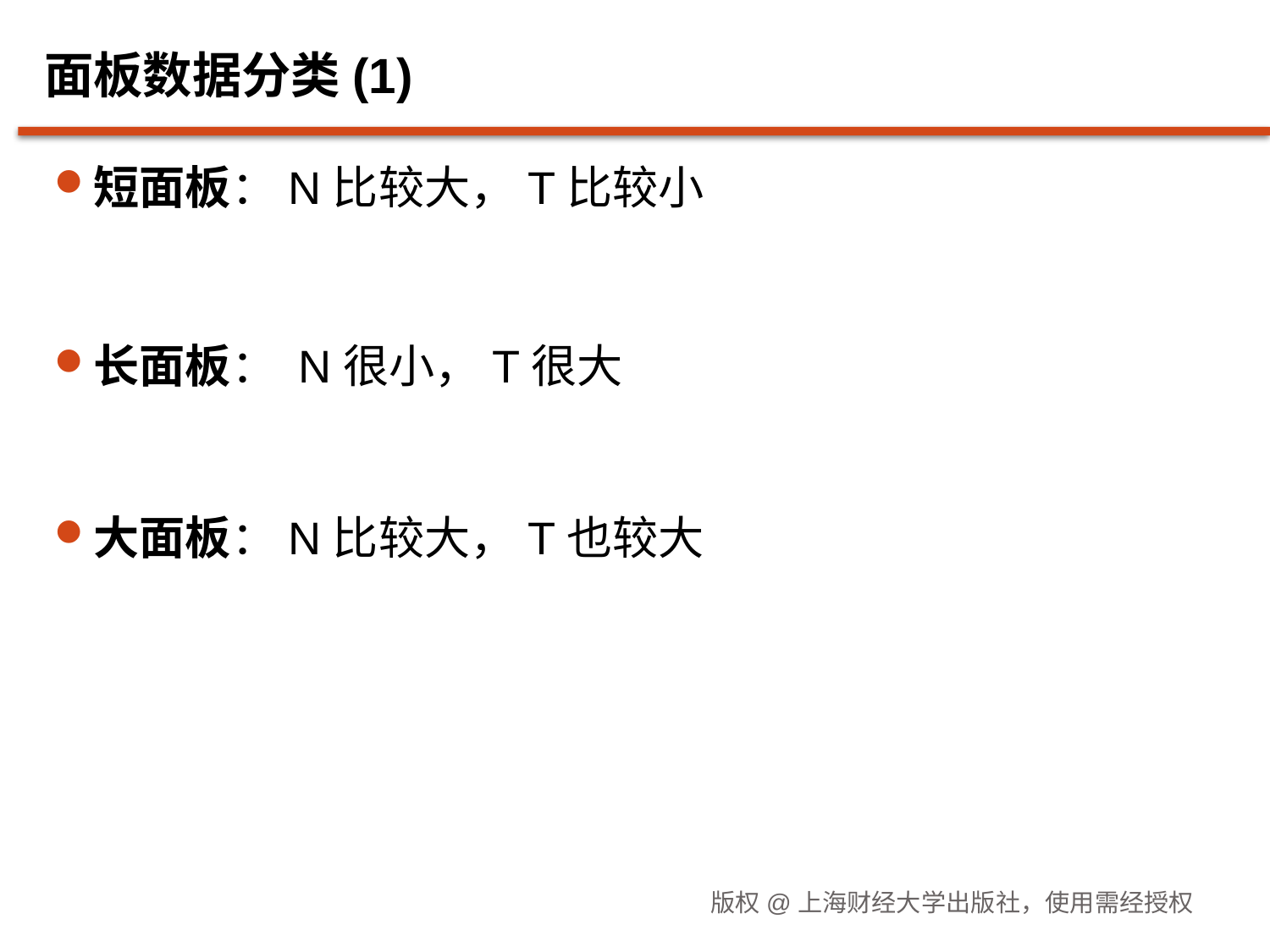

# 面板数据分类(1)
短面板：N比较大，T比较小

长面板： N很小，T很大

大面板：N比较大，T也较大

版权@上海财经大学出版社，使用需经授权